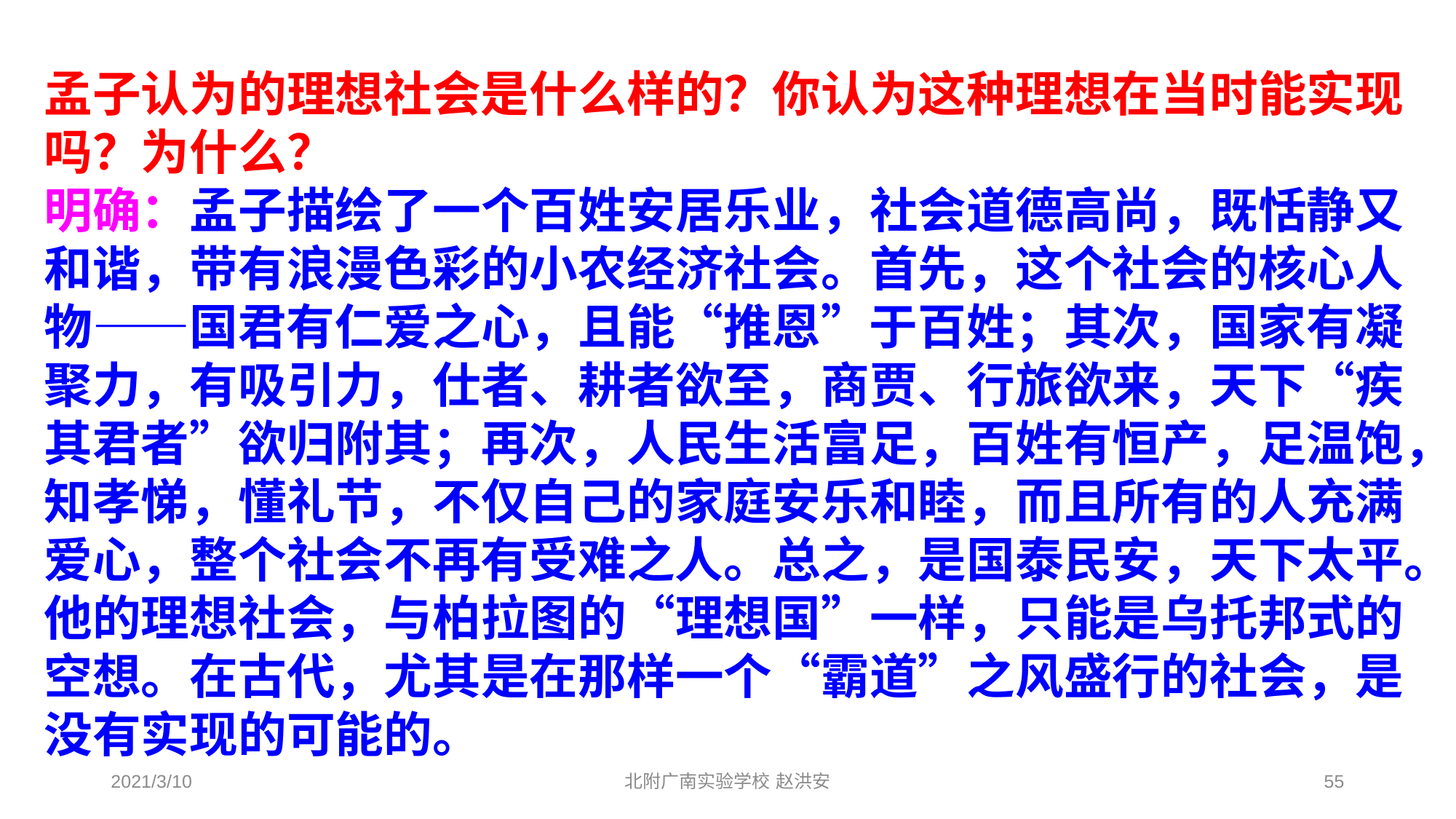

孟子认为的理想社会是什么样的？你认为这种理想在当时能实现吗？为什么？
明确：孟子描绘了一个百姓安居乐业，社会道德高尚，既恬静又和谐，带有浪漫色彩的小农经济社会。首先，这个社会的核心人物——国君有仁爱之心，且能“推恩”于百姓；其次，国家有凝聚力，有吸引力，仕者、耕者欲至，商贾、行旅欲来，天下“疾其君者”欲归附其；再次，人民生活富足，百姓有恒产，足温饱，知孝悌，懂礼节，不仅自己的家庭安乐和睦，而且所有的人充满爱心，整个社会不再有受难之人。总之，是国泰民安，天下太平。他的理想社会，与柏拉图的“理想国”一样，只能是乌托邦式的空想。在古代，尤其是在那样一个“霸道”之风盛行的社会，是没有实现的可能的。
2021/3/10
北附广南实验学校 赵洪安
55